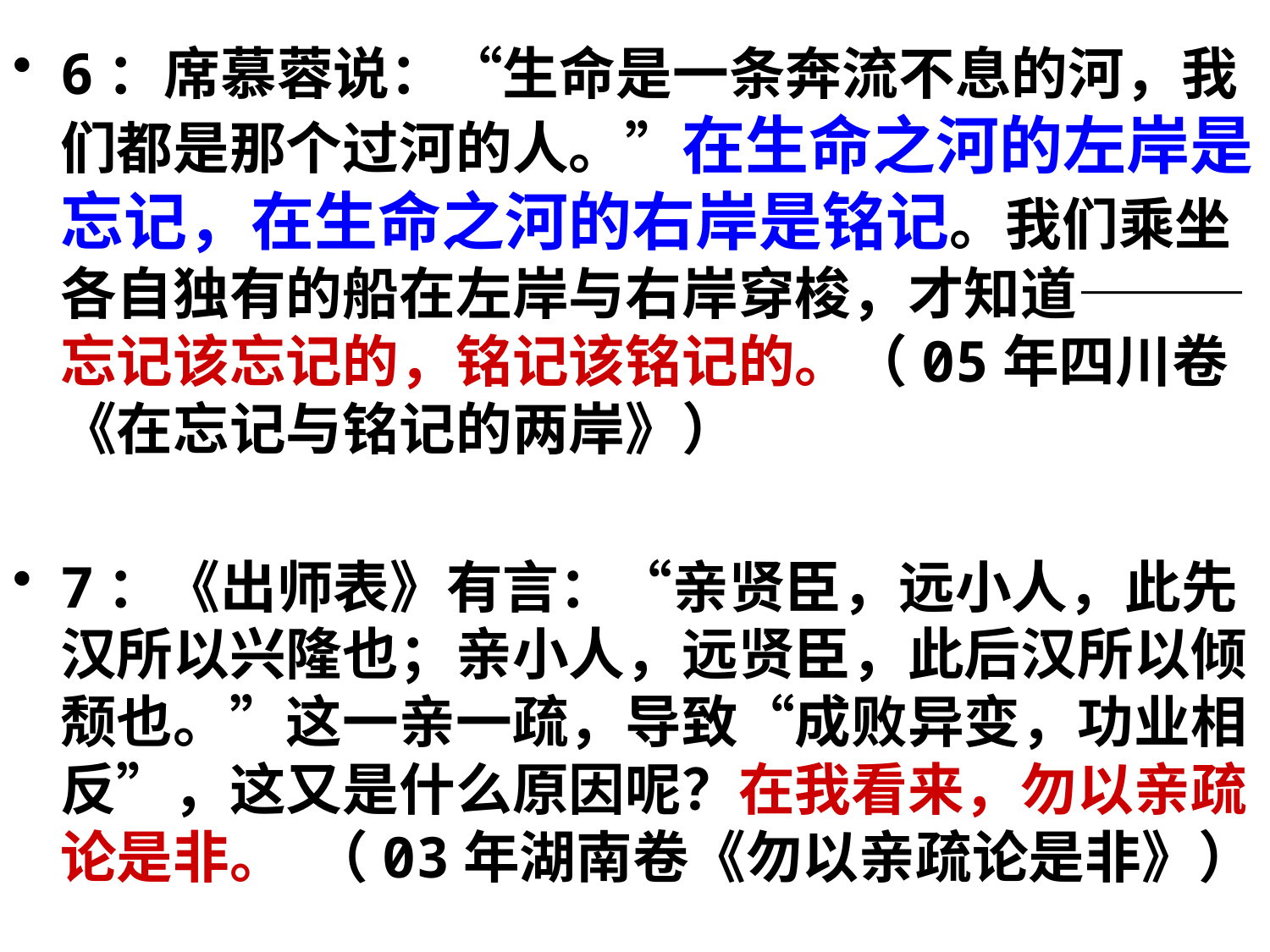

6：席慕蓉说：“生命是一条奔流不息的河，我们都是那个过河的人。”在生命之河的左岸是忘记，在生命之河的右岸是铭记。我们乘坐各自独有的船在左岸与右岸穿梭，才知道———忘记该忘记的，铭记该铭记的。（05年四川卷《在忘记与铭记的两岸》）

7：《出师表》有言：“亲贤臣，远小人，此先汉所以兴隆也；亲小人，远贤臣，此后汉所以倾颓也。”这一亲一疏，导致“成败异变，功业相反”，这又是什么原因呢？在我看来，勿以亲疏论是非。  （03年湖南卷《勿以亲疏论是非》）